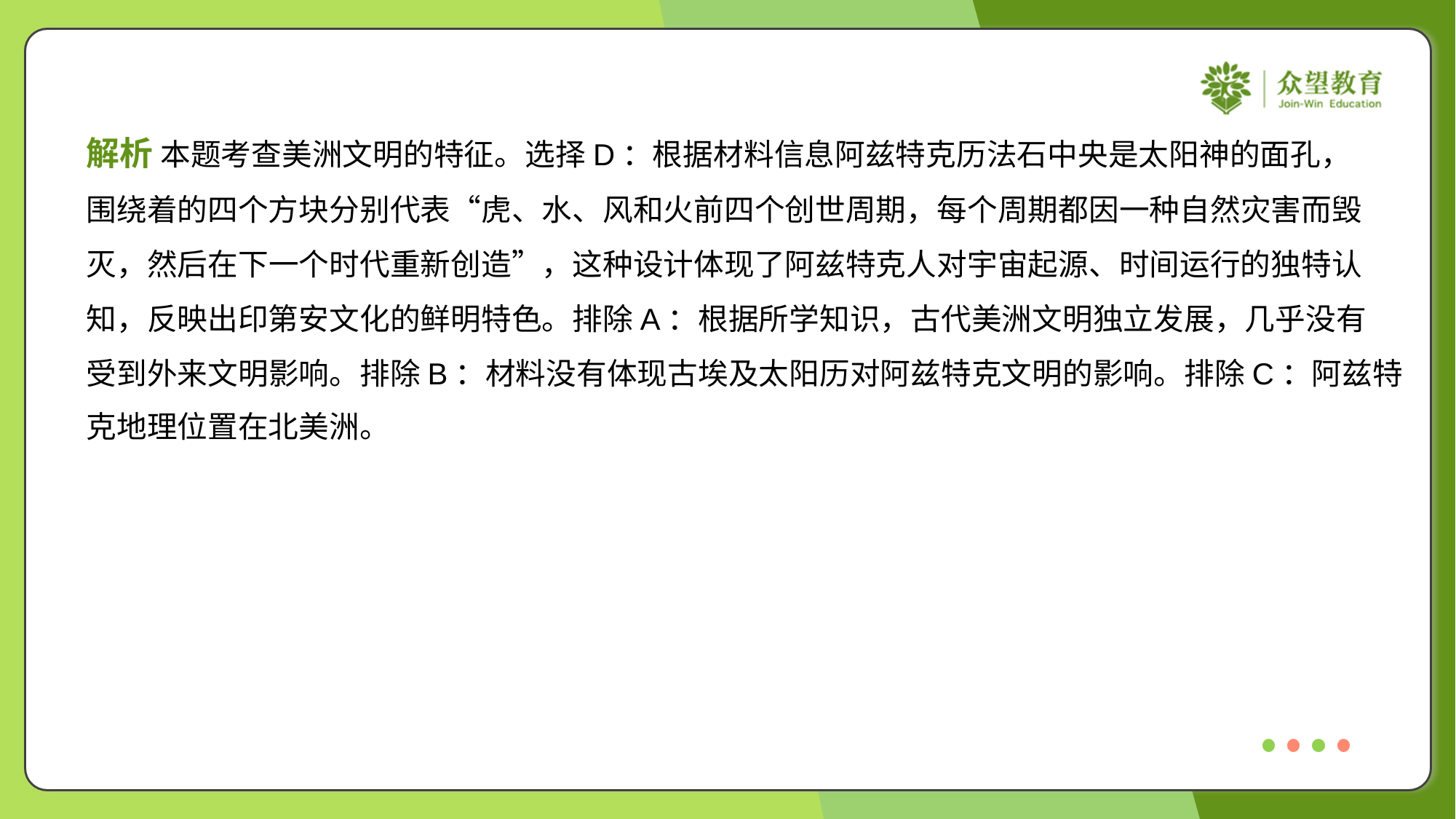

解析 本题考查美洲文明的特征。选择D：根据材料信息阿兹特克历法石中央是太阳神的面孔，
围绕着的四个方块分别代表“虎、水、风和火前四个创世周期，每个周期都因一种自然灾害而毁
灭，然后在下一个时代重新创造”，这种设计体现了阿兹特克人对宇宙起源、时间运行的独特认
知，反映出印第安文化的鲜明特色。排除A：根据所学知识，古代美洲文明独立发展，几乎没有
受到外来文明影响。排除B：材料没有体现古埃及太阳历对阿兹特克文明的影响。排除C：阿兹特
克地理位置在北美洲。